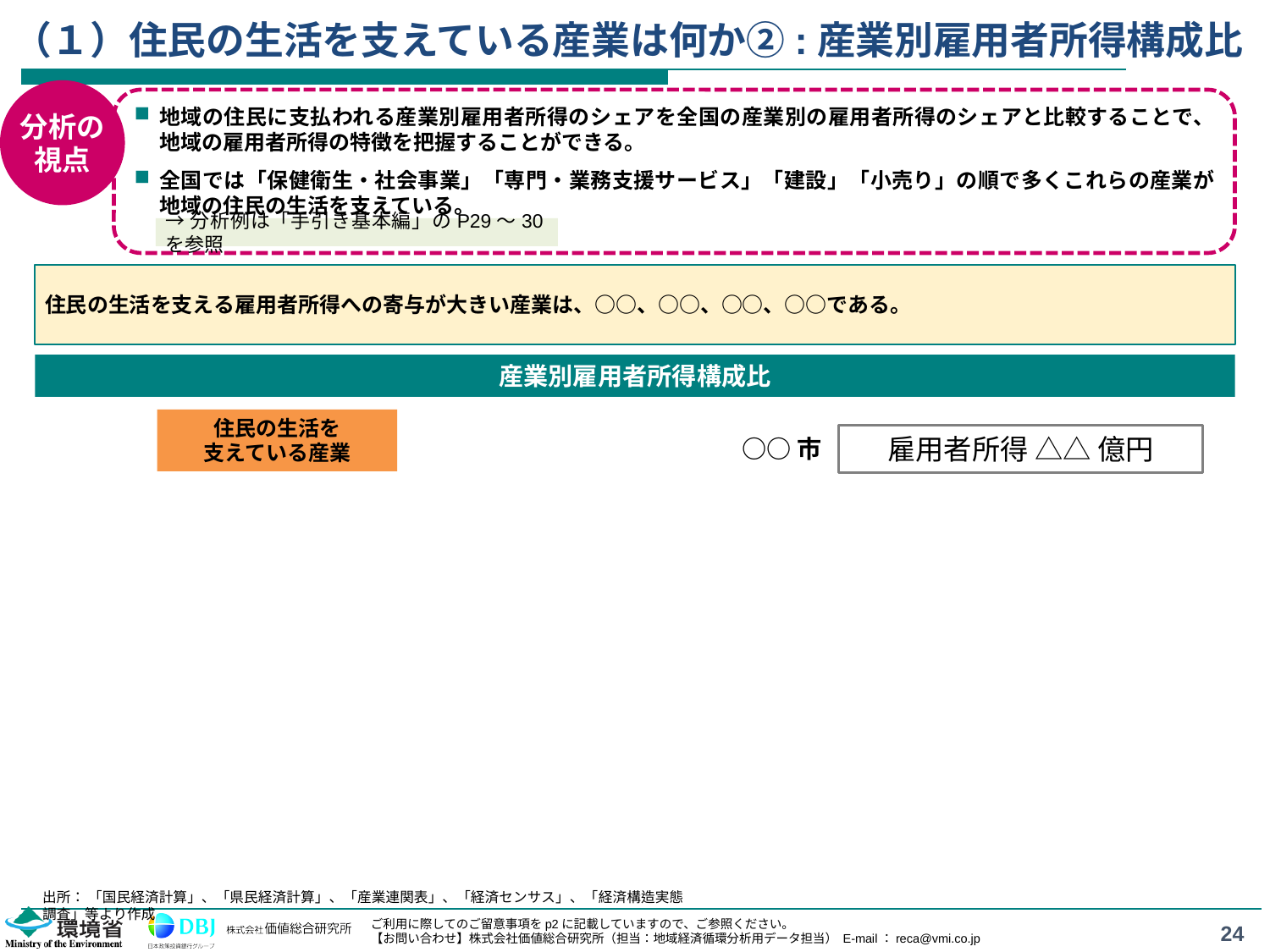

# （１）住民の生活を支えている産業は何か②:産業別雇用者所得構成比
分析の
視点
地域の住民に支払われる産業別雇用者所得のシェアを全国の産業別の雇用者所得のシェアと比較することで、地域の雇用者所得の特徴を把握することができる。
全国では「保健衛生・社会事業」「専門・業務支援サービス」「建設」「小売り」の順で多くこれらの産業が地域の住民の生活を支えている。
→分析例は「手引き基本編」のP29～30を参照
住民の生活を支える雇用者所得への寄与が大きい産業は、○○、○○、○○、○○である。
産業別雇用者所得構成比
住民の生活を
支えている産業
雇用者所得 △△ 億円
○○市
出所： 「国民経済計算」、「県民経済計算」、「産業連関表」、「経済センサス」、「経済構造実態調査」等より作成
24